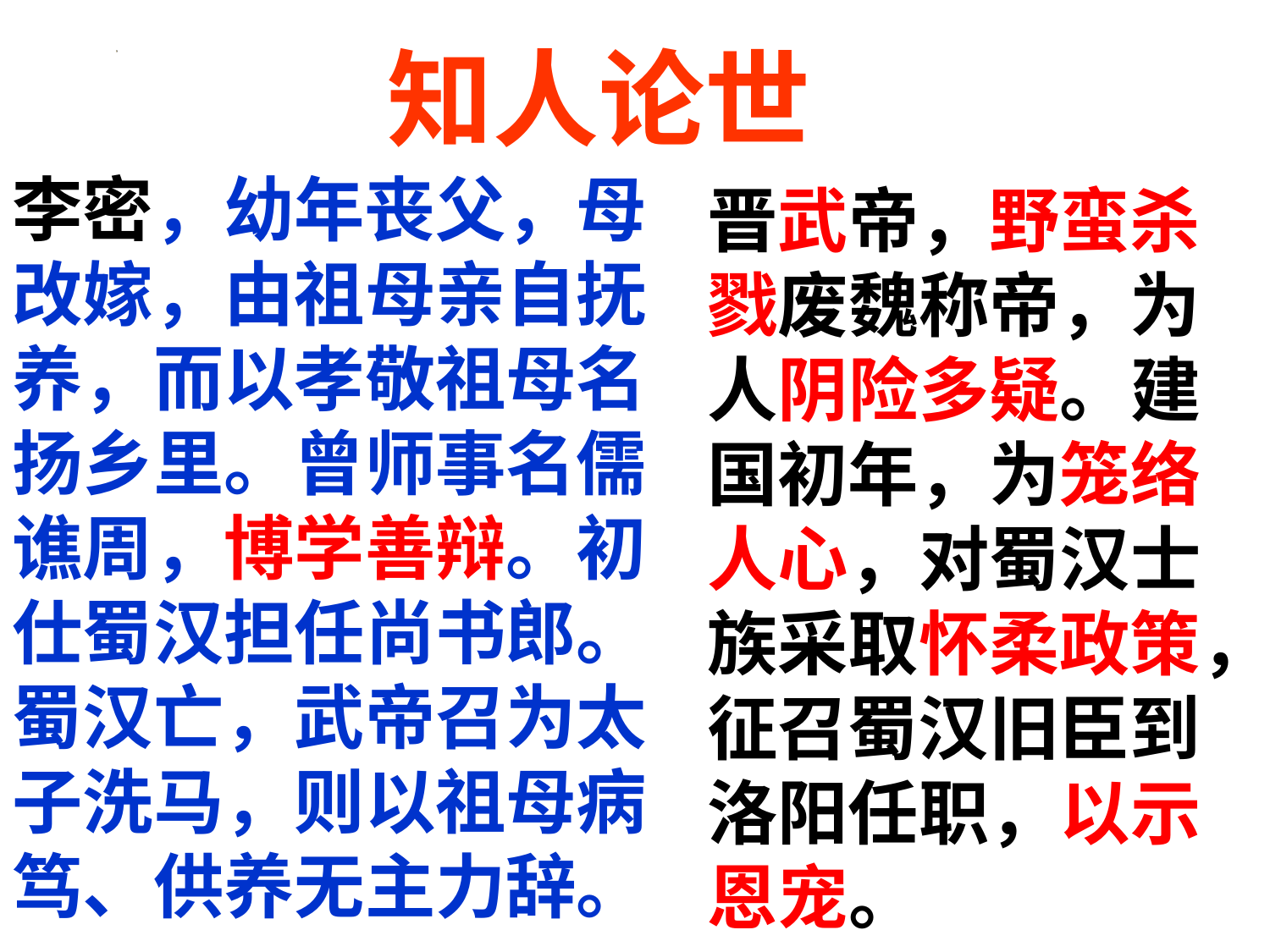

知人论世
李密，幼年丧父，母改嫁，由祖母亲自抚养，而以孝敬祖母名扬乡里。曾师事名儒谯周，博学善辩。初仕蜀汉担任尚书郎。蜀汉亡，武帝召为太子洗马，则以祖母病笃、供养无主力辞。
晋武帝，野蛮杀戮废魏称帝，为人阴险多疑。建国初年，为笼络人心，对蜀汉士族采取怀柔政策，征召蜀汉旧臣到洛阳任职，以示恩宠。